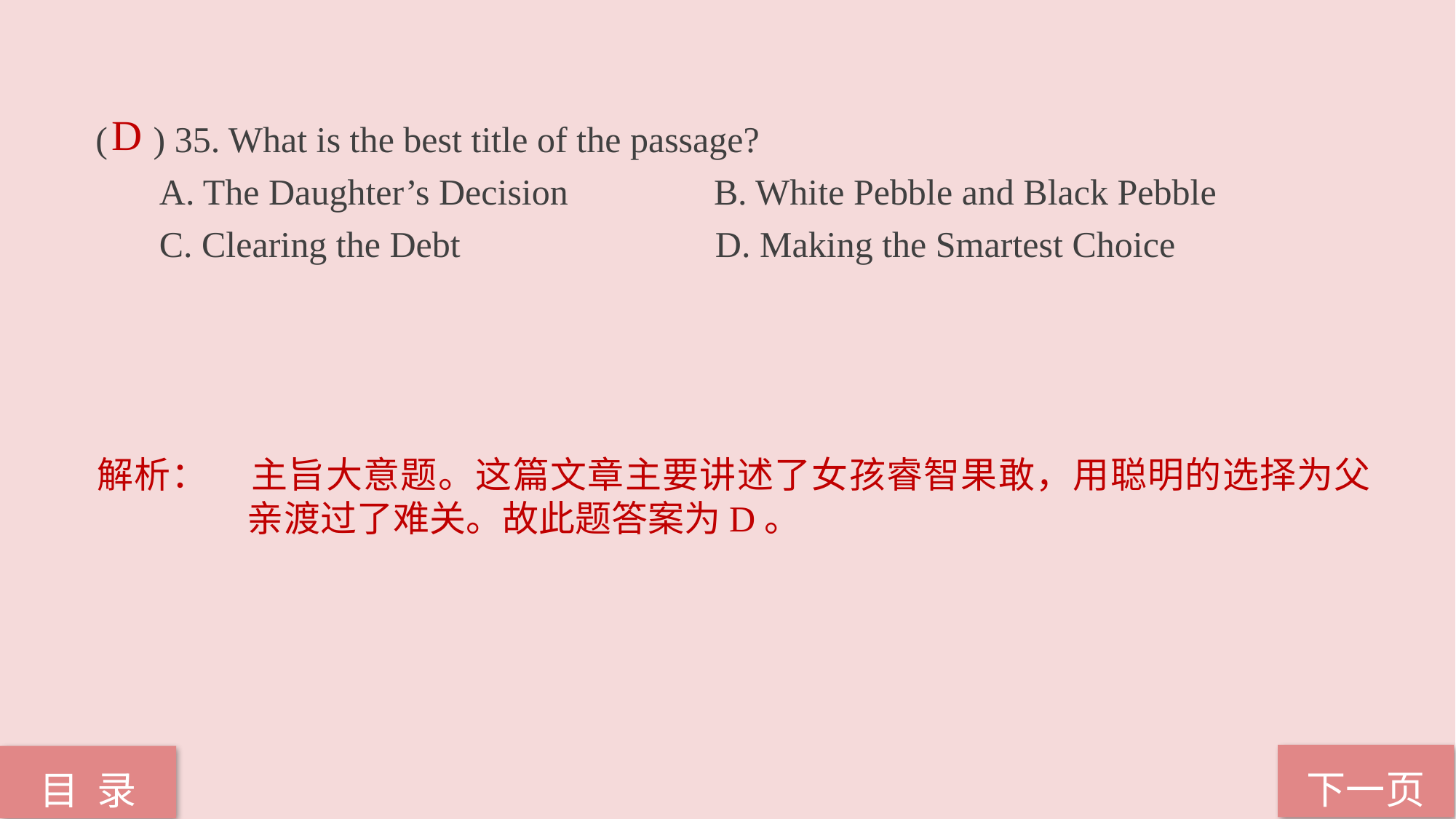

(     ) 35. What is the best title of the passage?
       A. The Daughter’s Decision                B. White Pebble and Black Pebble
       C. Clearing the Debt                            D. Making the Smartest Choice
D
解析：	主旨大意题。这篇文章主要讲述了女孩睿智果敢，用聪明的选择为父亲渡过了难关。故此题答案为D。